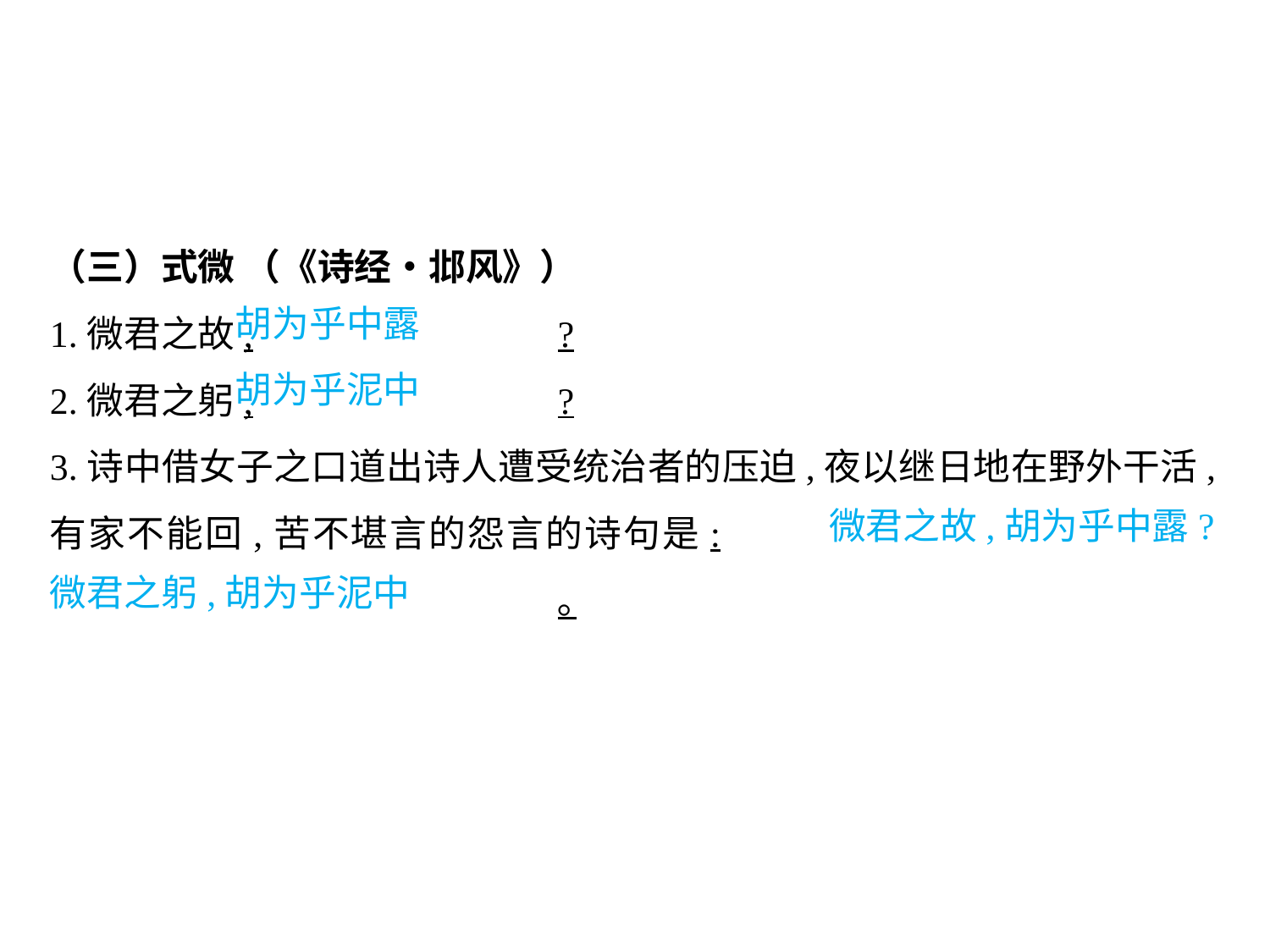

（三）式微 （《诗经•邶风》）
1.微君之故,			?
2.微君之躬,			?
3.诗中借女子之口道出诗人遭受统治者的压迫,夜以继日地在野外干活,有家不能回,苦不堪言的怨言的诗句是:								｡
胡为乎中露
胡为乎泥中
						 微君之故,胡为乎中露?微君之躬,胡为乎泥中